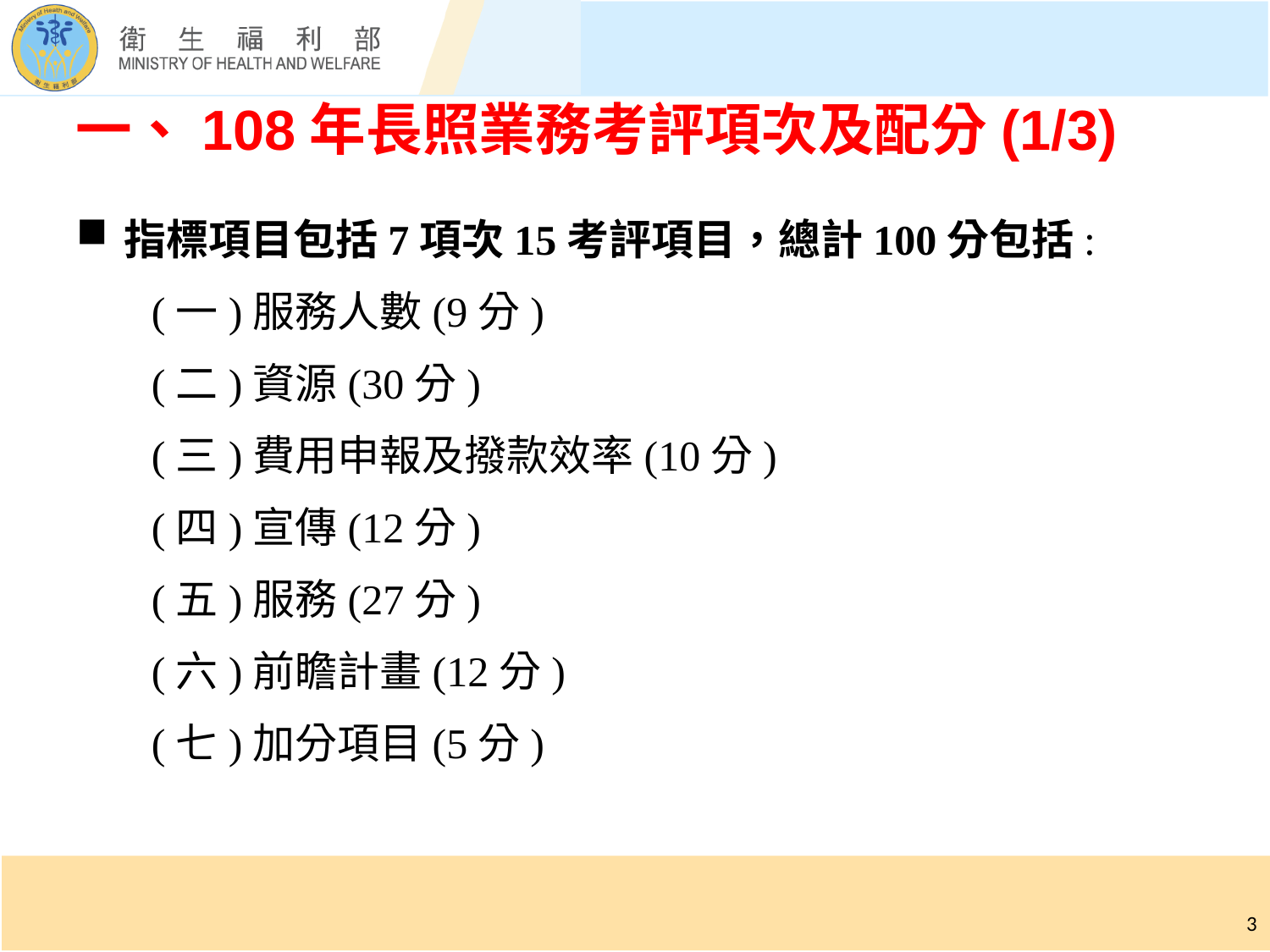

# 一、108年長照業務考評項次及配分(1/3)
指標項目包括7項次15考評項目，總計100分包括:
(一)服務人數(9分)
(二)資源(30分)
(三)費用申報及撥款效率(10分)
(四)宣傳(12分)
(五)服務(27分)
(六)前瞻計畫(12分)
(七)加分項目(5分)

3